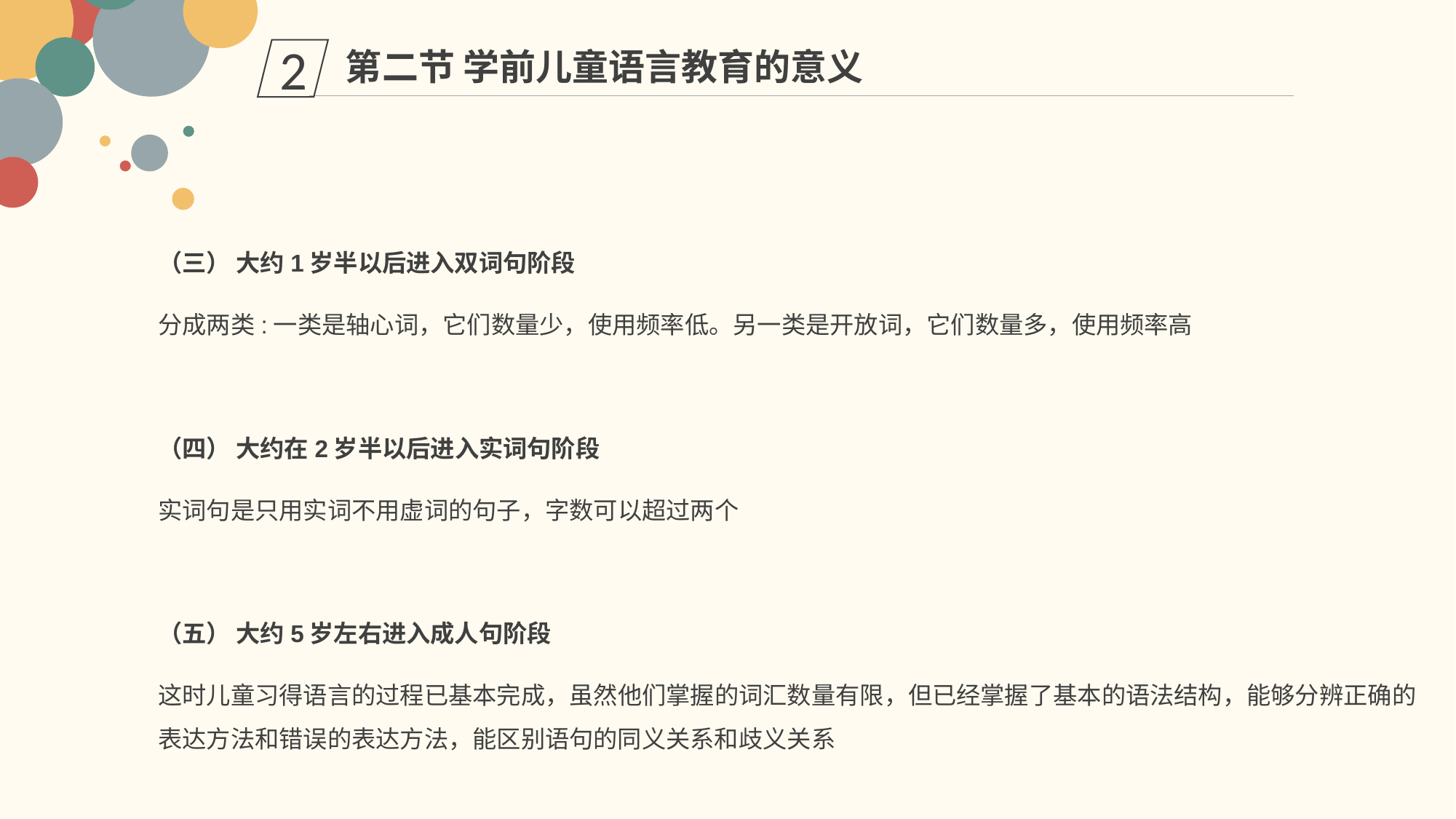

第二节 学前儿童语言教育的意义
2
（三） 大约1岁半以后进入双词句阶段
分成两类:一类是轴心词，它们数量少，使用频率低。另一类是开放词，它们数量多，使用频率高

（四） 大约在2岁半以后进入实词句阶段
实词句是只用实词不用虚词的句子，字数可以超过两个

（五） 大约5岁左右进入成人句阶段
这时儿童习得语言的过程已基本完成，虽然他们掌握的词汇数量有限，但已经掌握了基本的语法结构，能够分辨正确的表达方法和错误的表达方法，能区别语句的同义关系和歧义关系